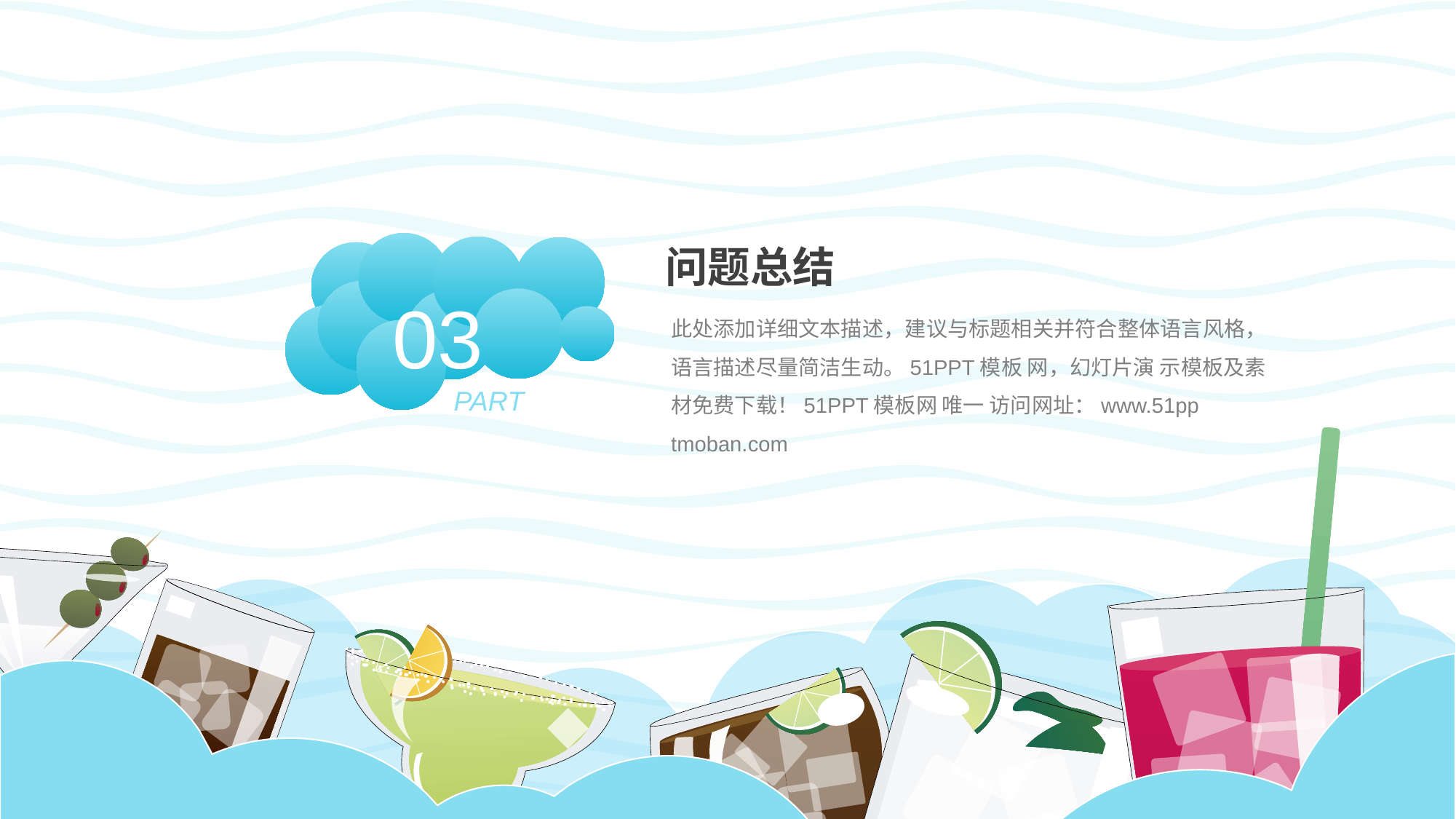

03
PART
问题总结
此处添加详细文本描述，建议与标题相关并符合整体语言风格，语言描述尽量简洁生动。51PPT模板 网，幻灯片演 示模板及素材免费下载！51PPT模板网 唯一 访问网址：www.51pp tmoban.com